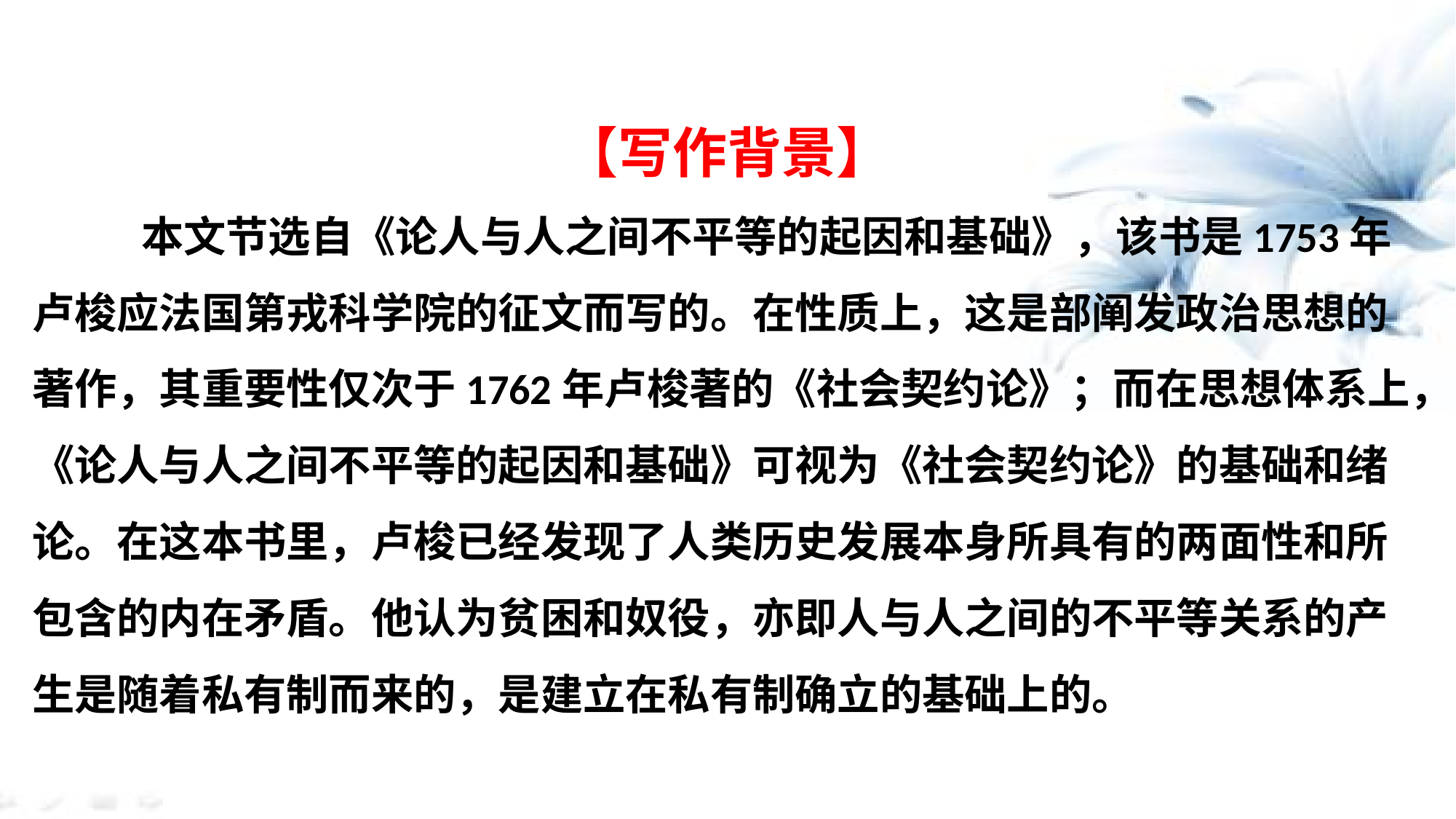

【写作背景】
	本文节选自《论人与人之间不平等的起因和基础》，该书是1753年卢梭应法国第戎科学院的征文而写的。在性质上，这是部阐发政治思想的著作，其重要性仅次于1762年卢梭著的《社会契约论》；而在思想体系上，《论人与人之间不平等的起因和基础》可视为《社会契约论》的基础和绪论。在这本书里，卢梭已经发现了人类历史发展本身所具有的两面性和所包含的内在矛盾。他认为贫困和奴役，亦即人与人之间的不平等关系的产生是随着私有制而来的，是建立在私有制确立的基础上的。